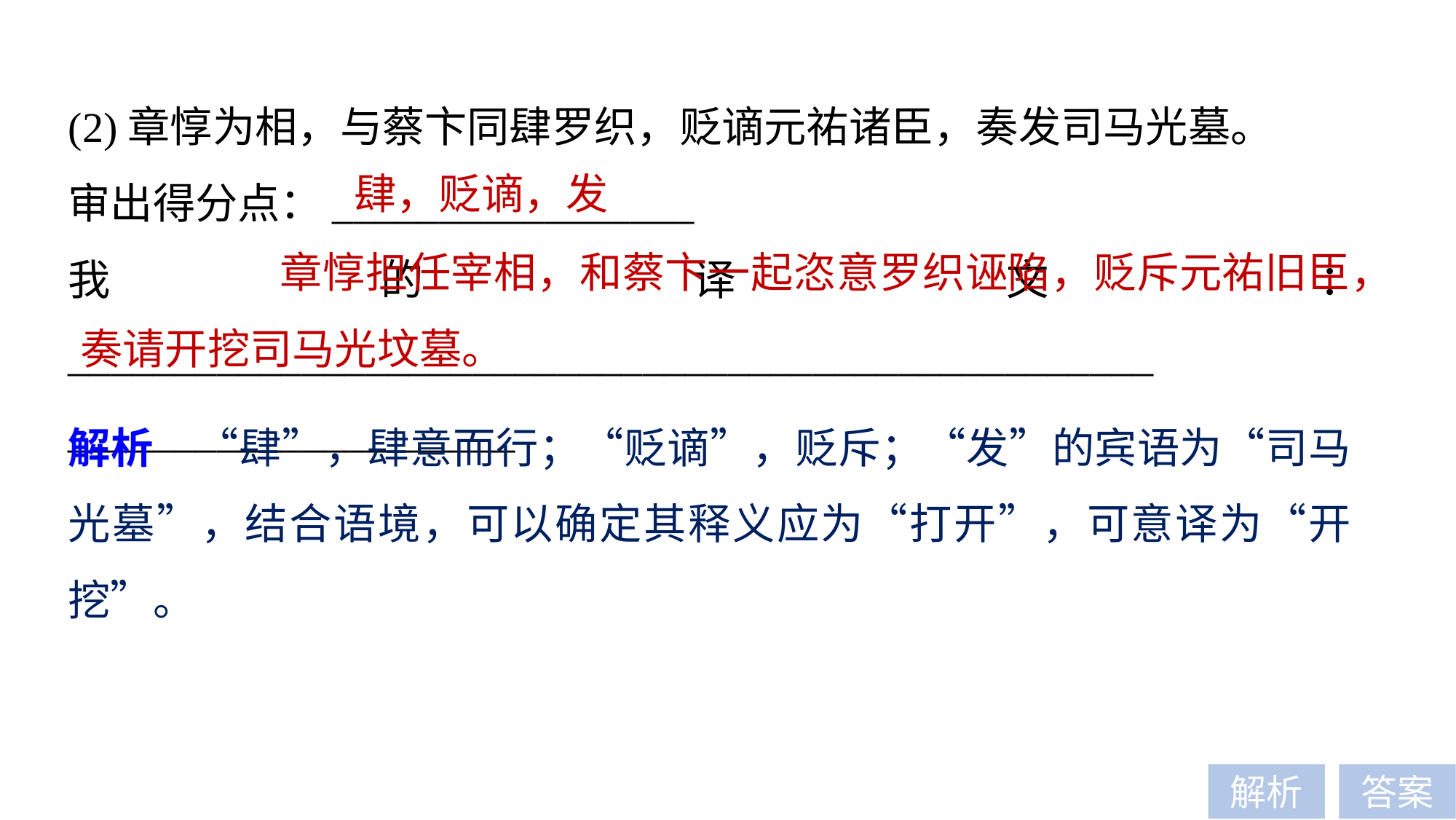

(2)章惇为相，与蔡卞同肆罗织，贬谪元祐诸臣，奏发司马光墓。
审出得分点：_________________
我的译文：___________________________________________________
_____________________
肆，贬谪，发
                   章惇担任宰相，和蔡卞一起恣意罗织诬陷，贬斥元祐旧臣，奏请开挖司马光坟墓。
解析　“肆”，肆意而行；“贬谪”，贬斥；“发”的宾语为“司马光墓”，结合语境，可以确定其释义应为“打开”，可意译为“开挖”。
解析
答案